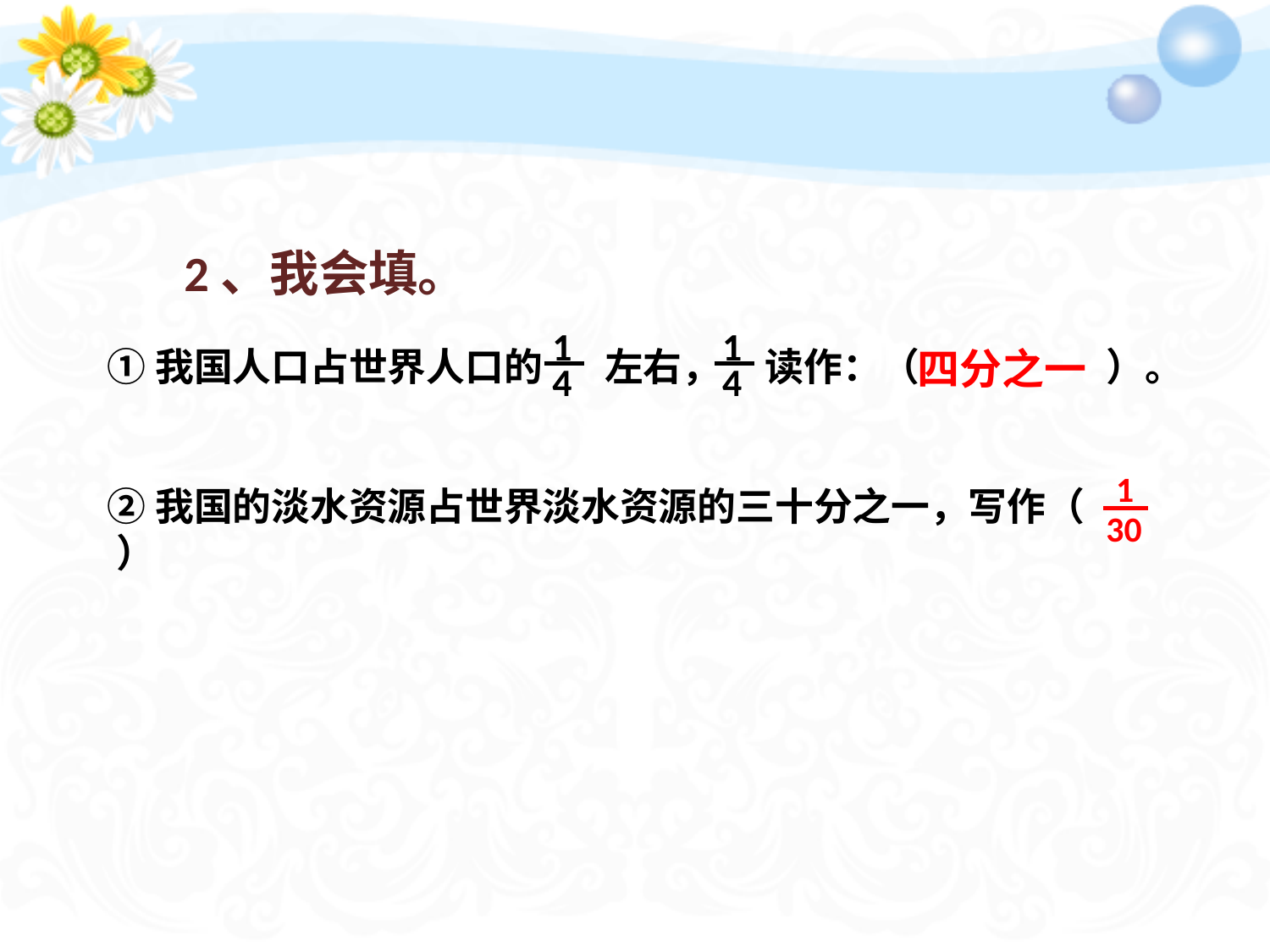

2、我会填。
1
1
①我国人口占世界人口的       左右，     读作：（                     ）。

②我国的淡水资源占世界淡水资源的三十分之一，写作（         ）
四分之一
4
4
1
30